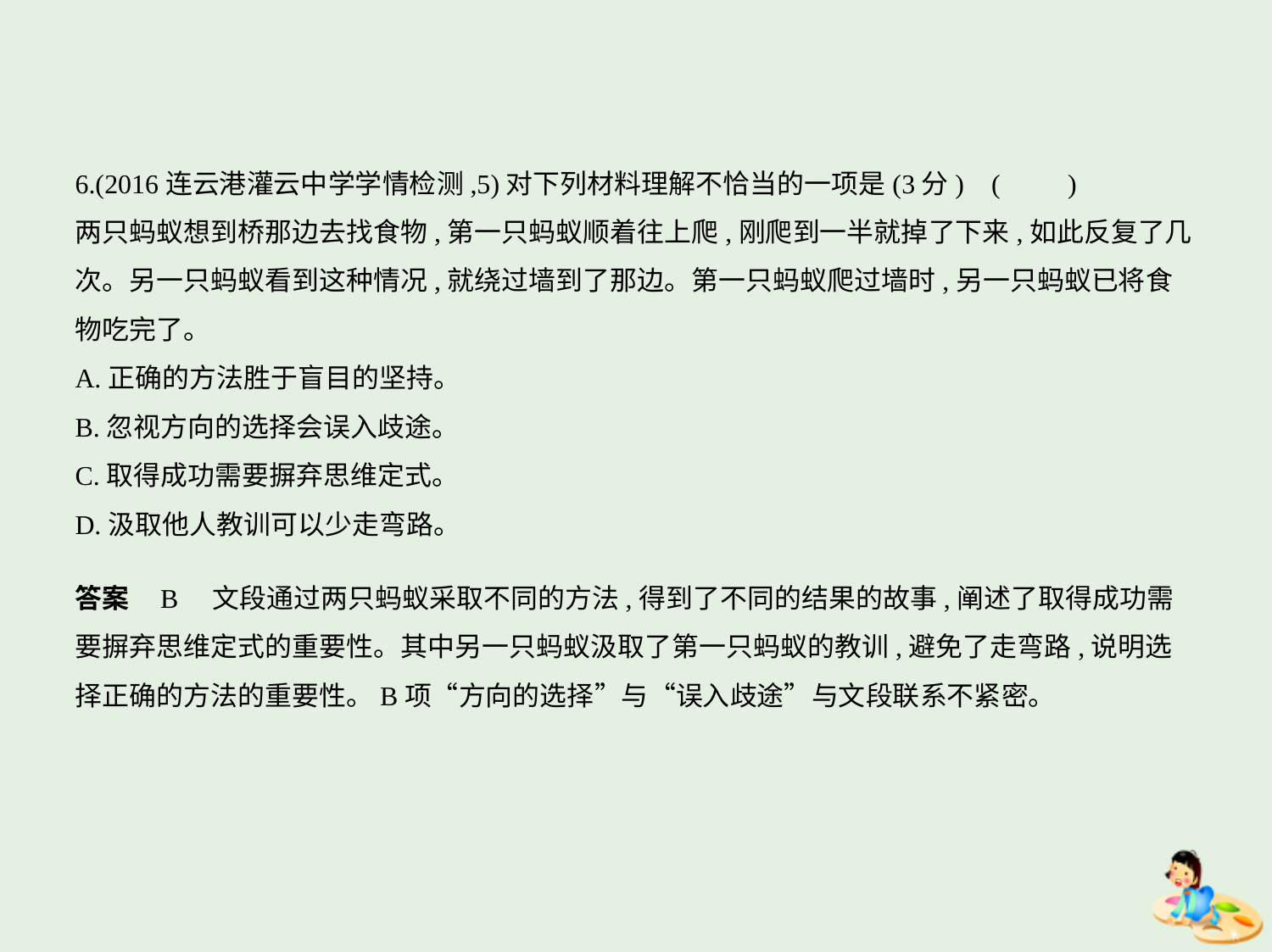

6.(2016连云港灌云中学学情检测,5)对下列材料理解不恰当的一项是(3分) (　　)
两只蚂蚁想到桥那边去找食物,第一只蚂蚁顺着往上爬,刚爬到一半就掉了下来,如此反复了几
次。另一只蚂蚁看到这种情况,就绕过墙到了那边。第一只蚂蚁爬过墙时,另一只蚂蚁已将食
物吃完了。
A.正确的方法胜于盲目的坚持。
B.忽视方向的选择会误入歧途。
C.取得成功需要摒弃思维定式。
D.汲取他人教训可以少走弯路。
答案    B　文段通过两只蚂蚁采取不同的方法,得到了不同的结果的故事,阐述了取得成功需
要摒弃思维定式的重要性。其中另一只蚂蚁汲取了第一只蚂蚁的教训,避免了走弯路,说明选
择正确的方法的重要性。B项“方向的选择”与“误入歧途”与文段联系不紧密。